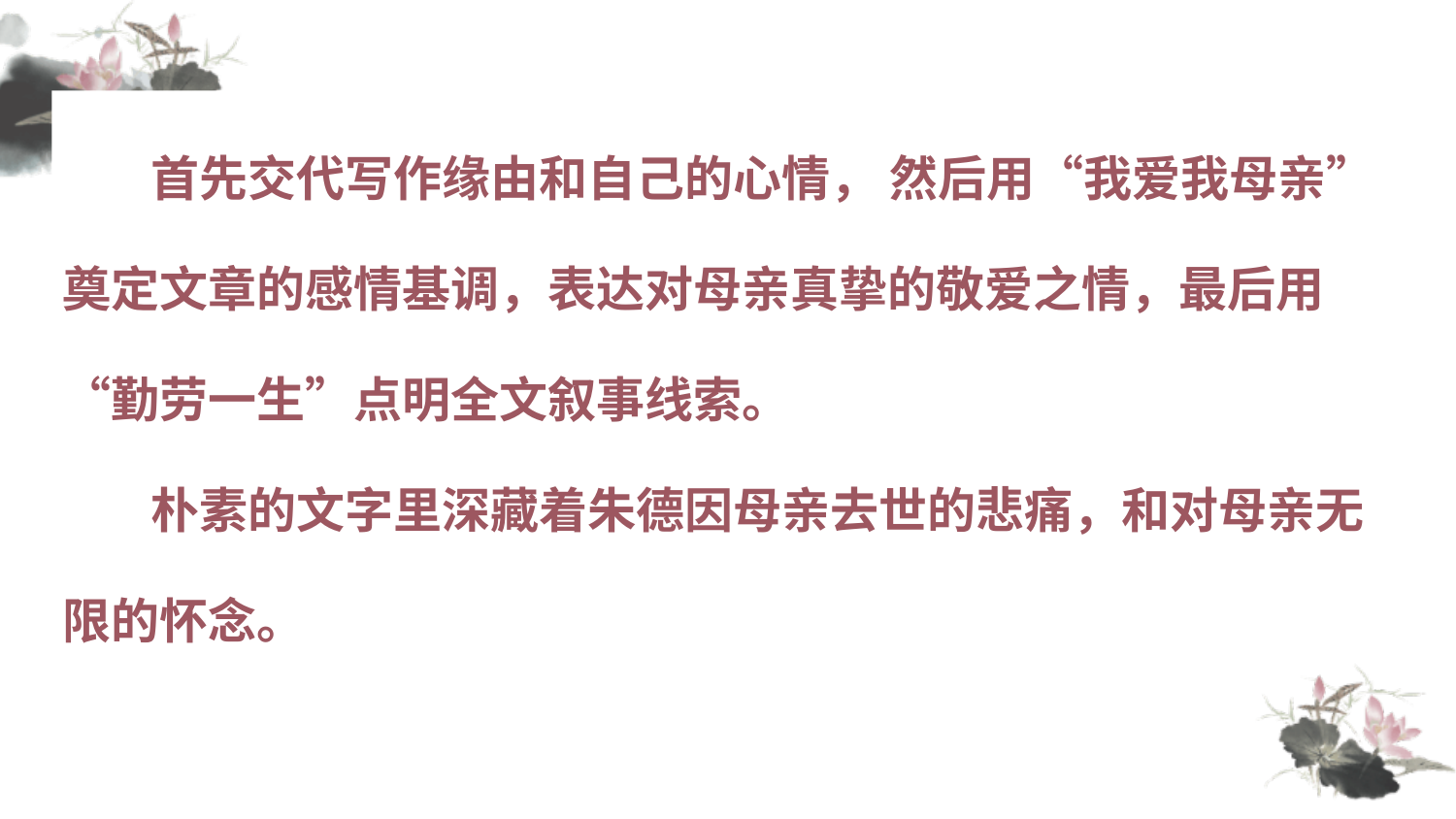

首先交代写作缘由和自己的心情， 然后用“我爱我母亲”奠定文章的感情基调，表达对母亲真挚的敬爱之情，最后用“勤劳一生”点明全文叙事线索。
       朴素的文字里深藏着朱德因母亲去世的悲痛，和对母亲无限的怀念。
①得到母亲去世的消息，我很悲痛。我爱我母亲，特别是她勤劳一生，很多事情是值得我永远回忆的。